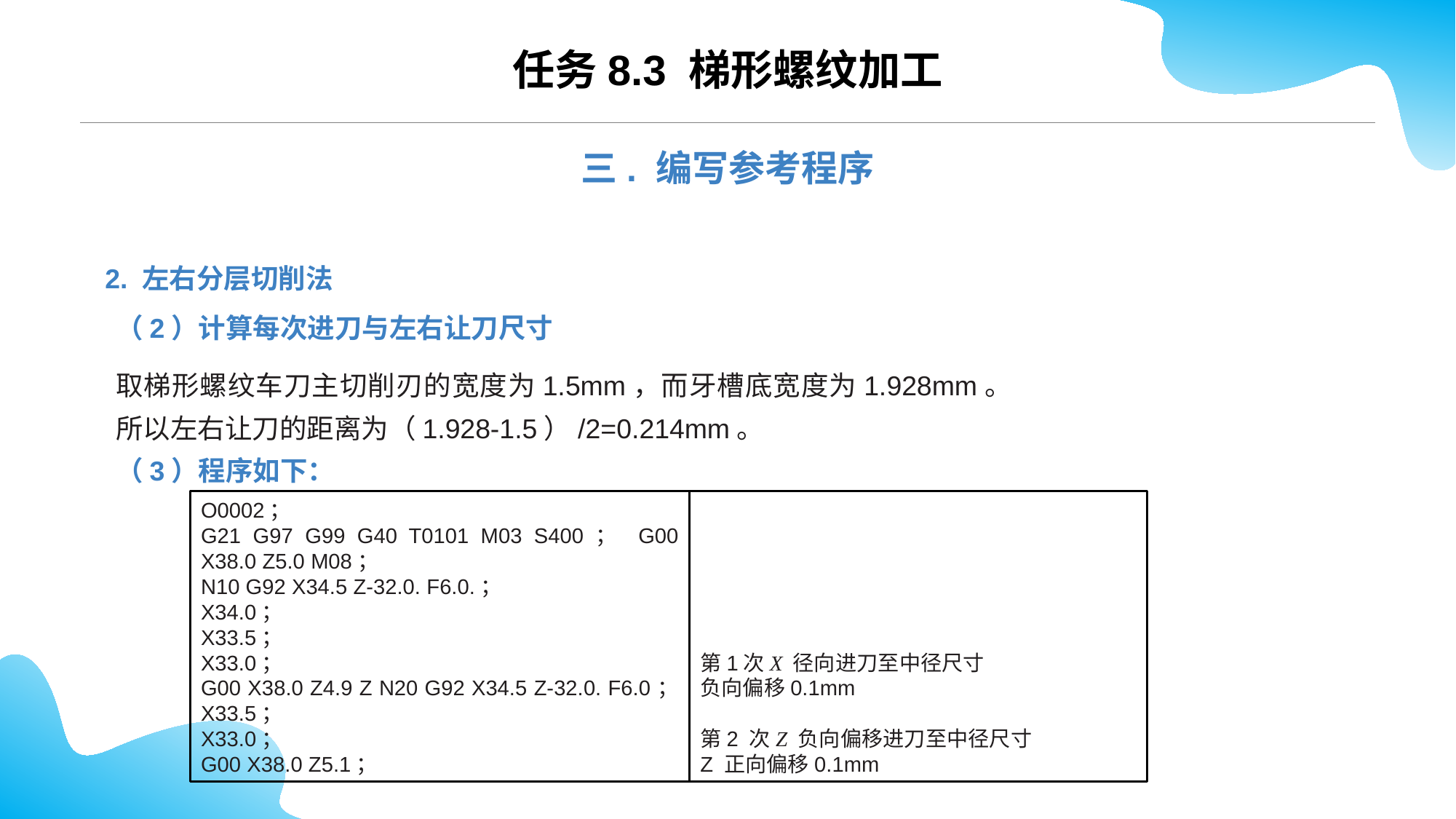

任务8.3 梯形螺纹加工
三. 编写参考程序
2. 左右分层切削法
（2）计算每次进刀与左右让刀尺寸
取梯形螺纹车刀主切削刃的宽度为1.5mm，而牙槽底宽度为1.928mm。所以左右让刀的距离为（1.928-1.5）/2=0.214mm。
（3）程序如下：
O0002；
G21 G97 G99 G40 T0101 M03 S400； G00 X38.0 Z5.0 M08；
N10 G92 X34.5 Z-32.0. F6.0.；
X34.0；
X33.5；
X33.0；
G00 X38.0 Z4.9 Z N20 G92 X34.5 Z-32.0. F6.0； X33.5；
X33.0；
G00 X38.0 Z5.1；

第1次X 径向进刀至中径尺寸
负向偏移0.1mm

第2 次Z 负向偏移进刀至中径尺寸
Z 正向偏移0.1mm